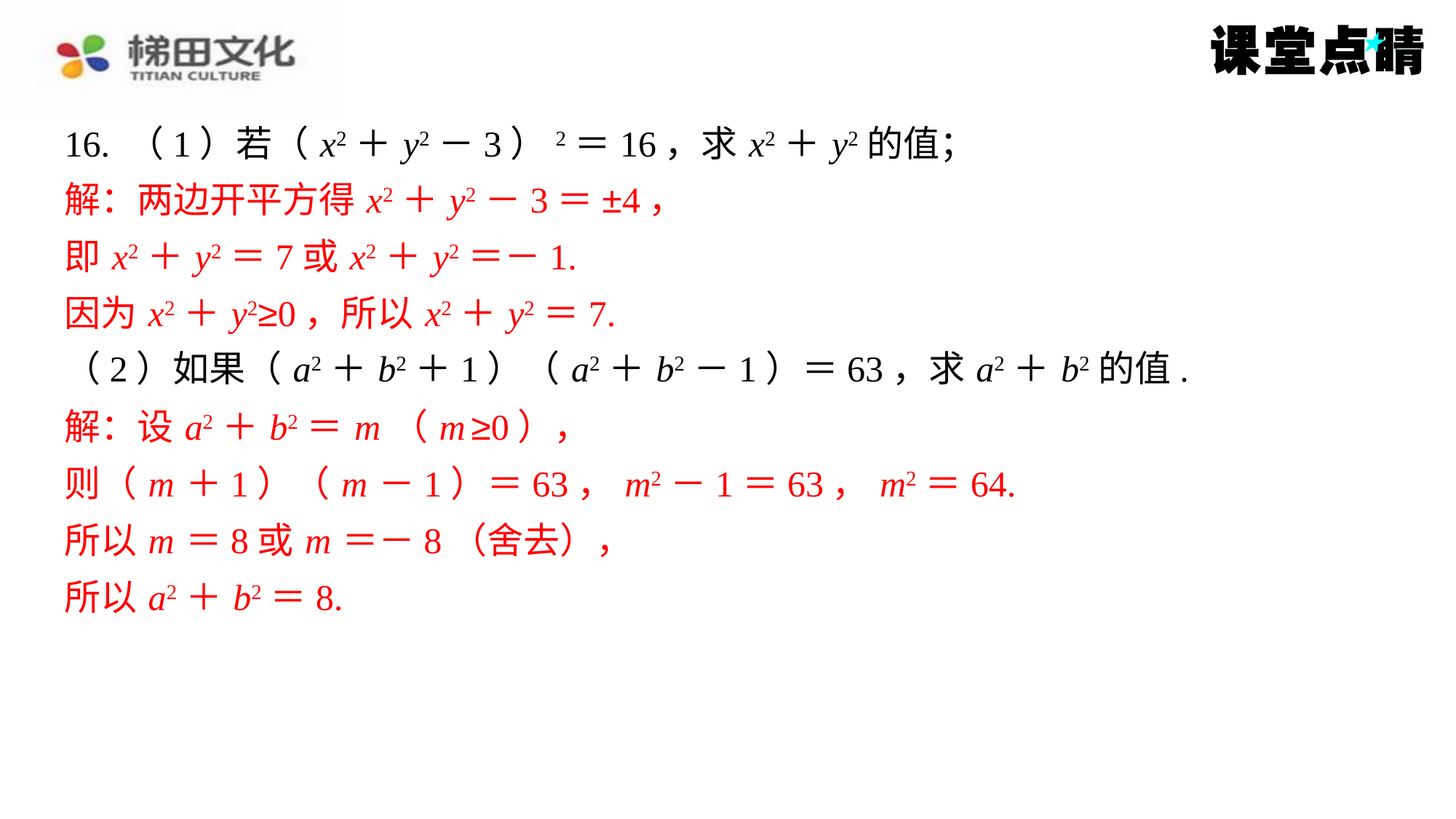

16. （1）若（ x2＋ y2－3）2＝16，求 x2＋ y2的值；
解：两边开平方得 x2＋ y2－3＝±4，
即 x2＋ y2＝7或 x2＋ y2＝－1.
因为 x2＋ y2≥0，所以 x2＋ y2＝7.
（2）如果（ a2＋ b2＋1）（ a2＋ b2－1）＝63，求 a2＋ b2的值.
解：设 a2＋ b2＝ m （ m ≥0），
则（ m ＋1）（ m －1）＝63， m2－1＝63， m2＝64.
所以 m ＝8或 m ＝－8（舍去），
所以 a2＋ b2＝8.
解：两边开平方得 x2＋ y2－3＝±4，
即 x2＋ y2＝7或 x2＋ y2＝－1.
因为 x2＋ y2≥0，所以 x2＋ y2＝7.
解：设 a2＋ b2＝ m （ m ≥0），
则（ m ＋1）（ m －1）＝63， m2－1＝63， m2＝64.
所以 m ＝8或 m ＝－8（舍去），
所以 a2＋ b2＝8.